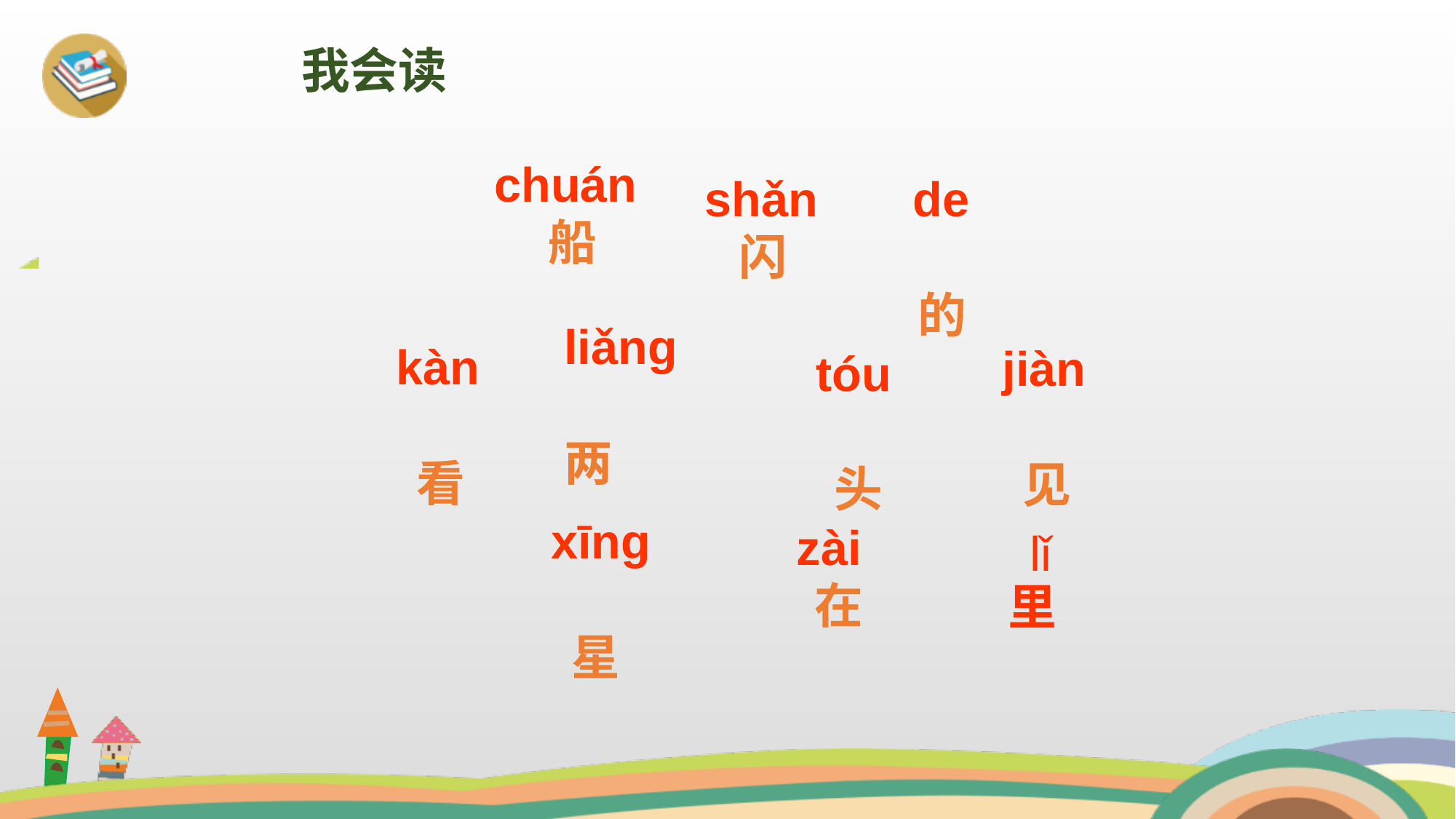

我会读
 chuán
     船
shǎn
  闪
   de
   的
liǎnɡ             两
 kàn
  看
 jiàn
  见
  tóu
   头
 xīnɡ
  星
  zài
   在
lǐ
里